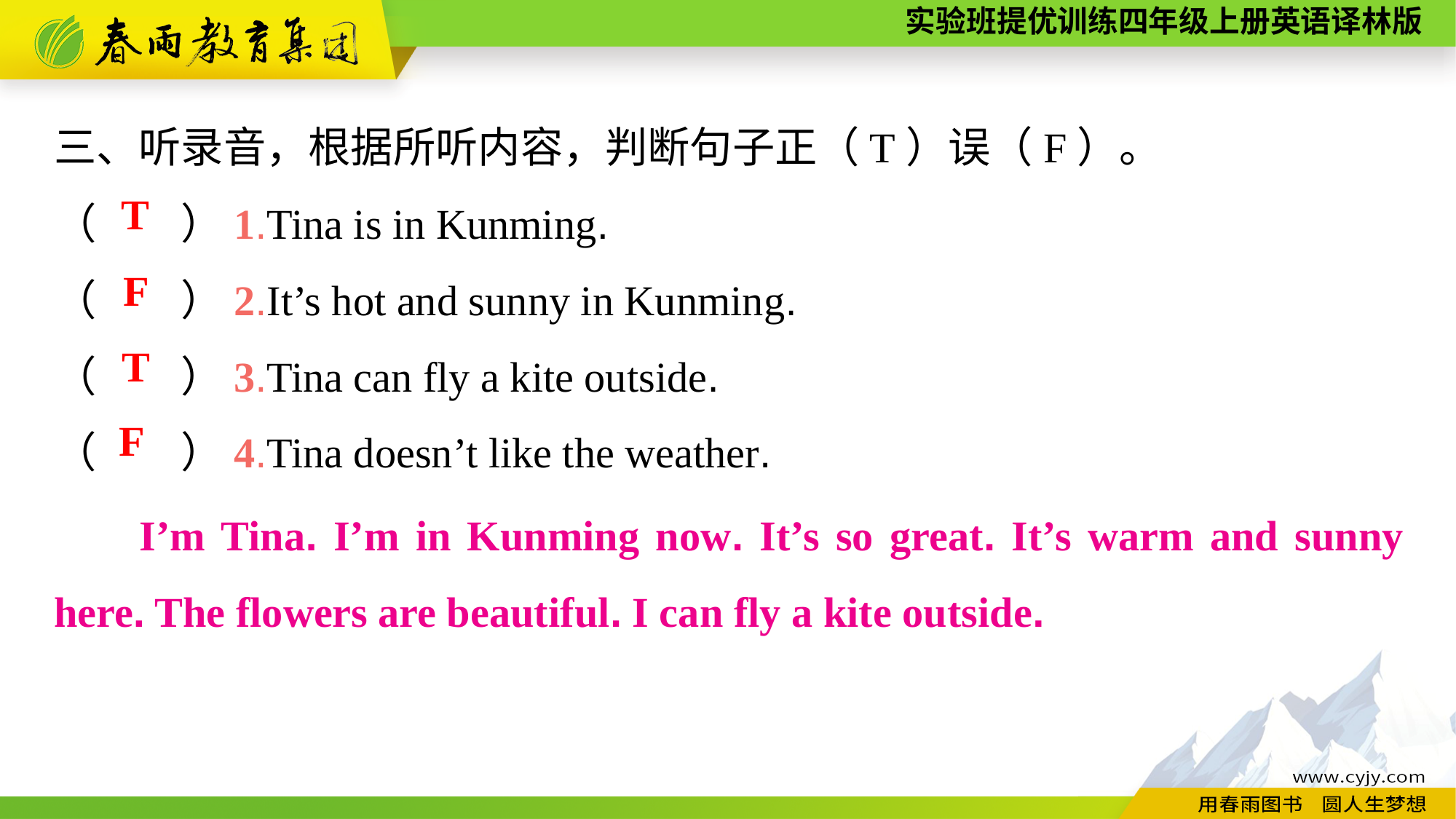

三、听录音，根据所听内容，判断句子正（T）误（F）。
（　　）1.Tina is in Kunming.
（　　）2.It’s hot and sunny in Kunming.
（　　）3.Tina can fly a kite outside.
（　　）4.Tina doesn’t like the weather.
T
F
T
F
I’m Tina. I’m in Kunming now. It’s so great. It’s warm and sunny here. The flowers are beautiful. I can fly a kite outside.